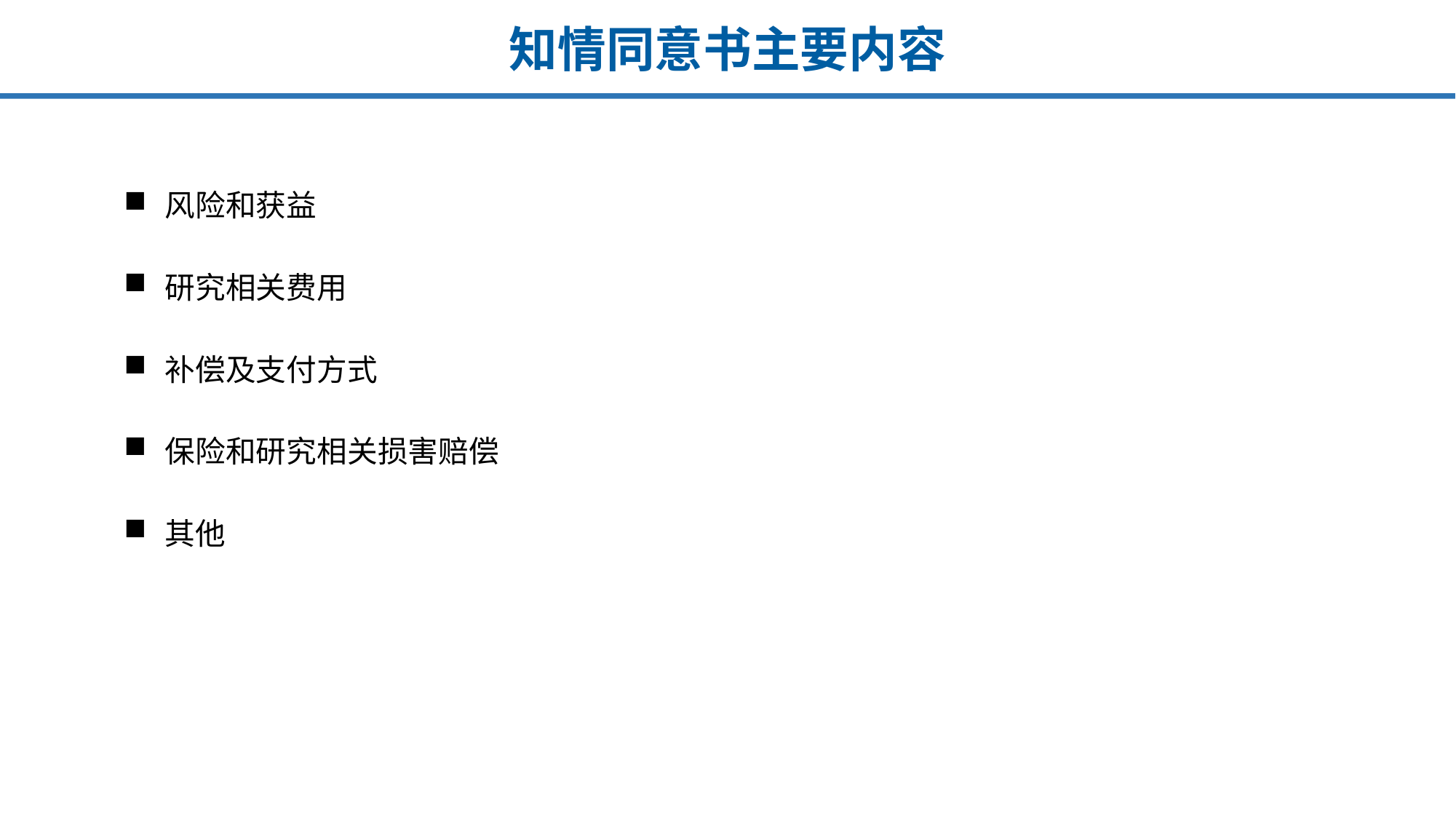

# 知情同意书主要内容
风险和获益
研究相关费用
补偿及支付方式
保险和研究相关损害赔偿
其他